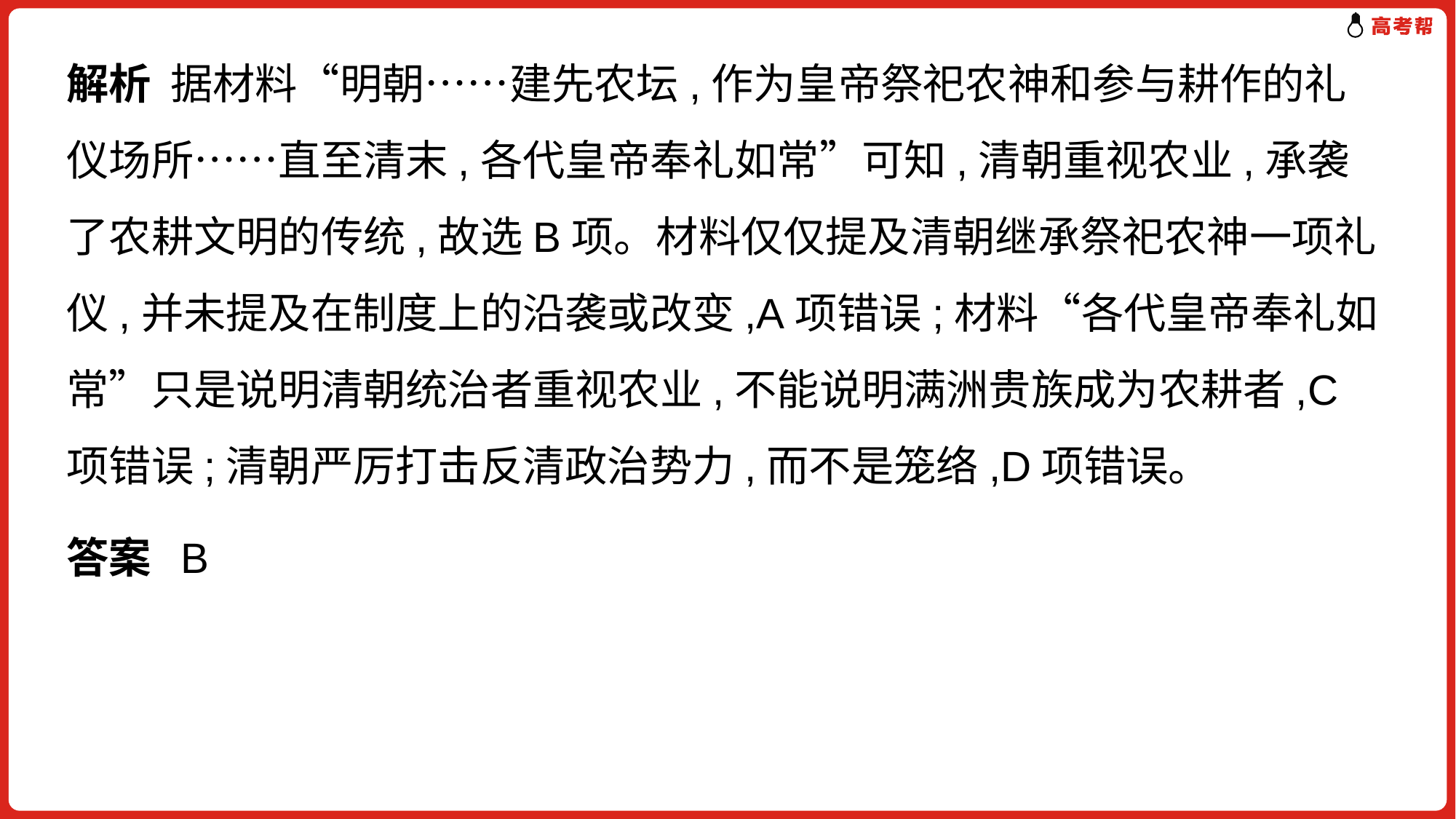

解析  据材料“明朝……建先农坛,作为皇帝祭祀农神和参与耕作的礼仪场所……直至清末,各代皇帝奉礼如常”可知,清朝重视农业,承袭了农耕文明的传统,故选B项。材料仅仅提及清朝继承祭祀农神一项礼仪,并未提及在制度上的沿袭或改变,A项错误;材料“各代皇帝奉礼如常”只是说明清朝统治者重视农业,不能说明满洲贵族成为农耕者,C项错误;清朝严厉打击反清政治势力,而不是笼络,D项错误。
答案  B